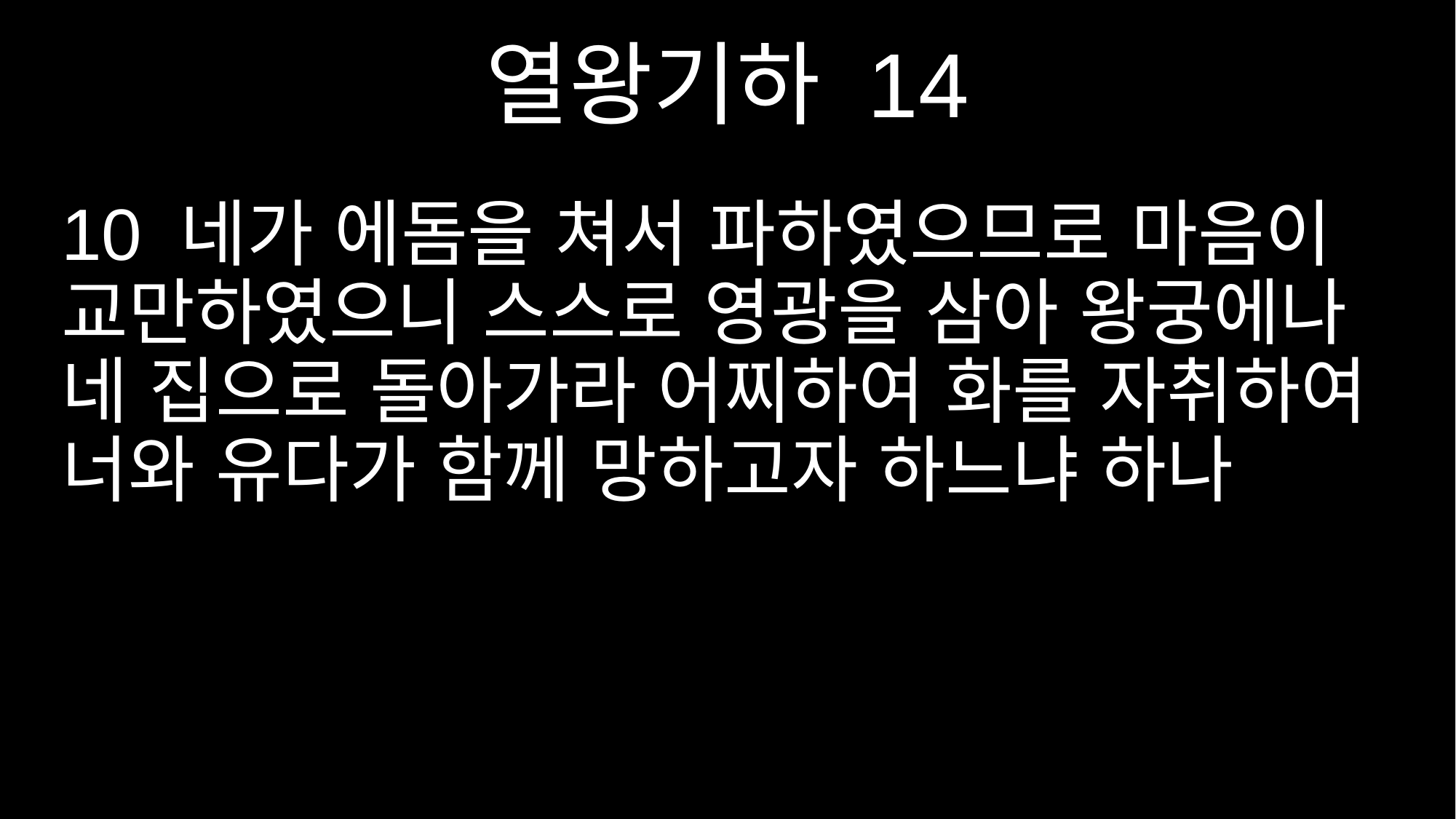

열왕기하 14
10 네가 에돔을 쳐서 파하였으므로 마음이 교만하였으니 스스로 영광을 삼아 왕궁에나 네 집으로 돌아가라 어찌하여 화를 자취하여 너와 유다가 함께 망하고자 하느냐 하나